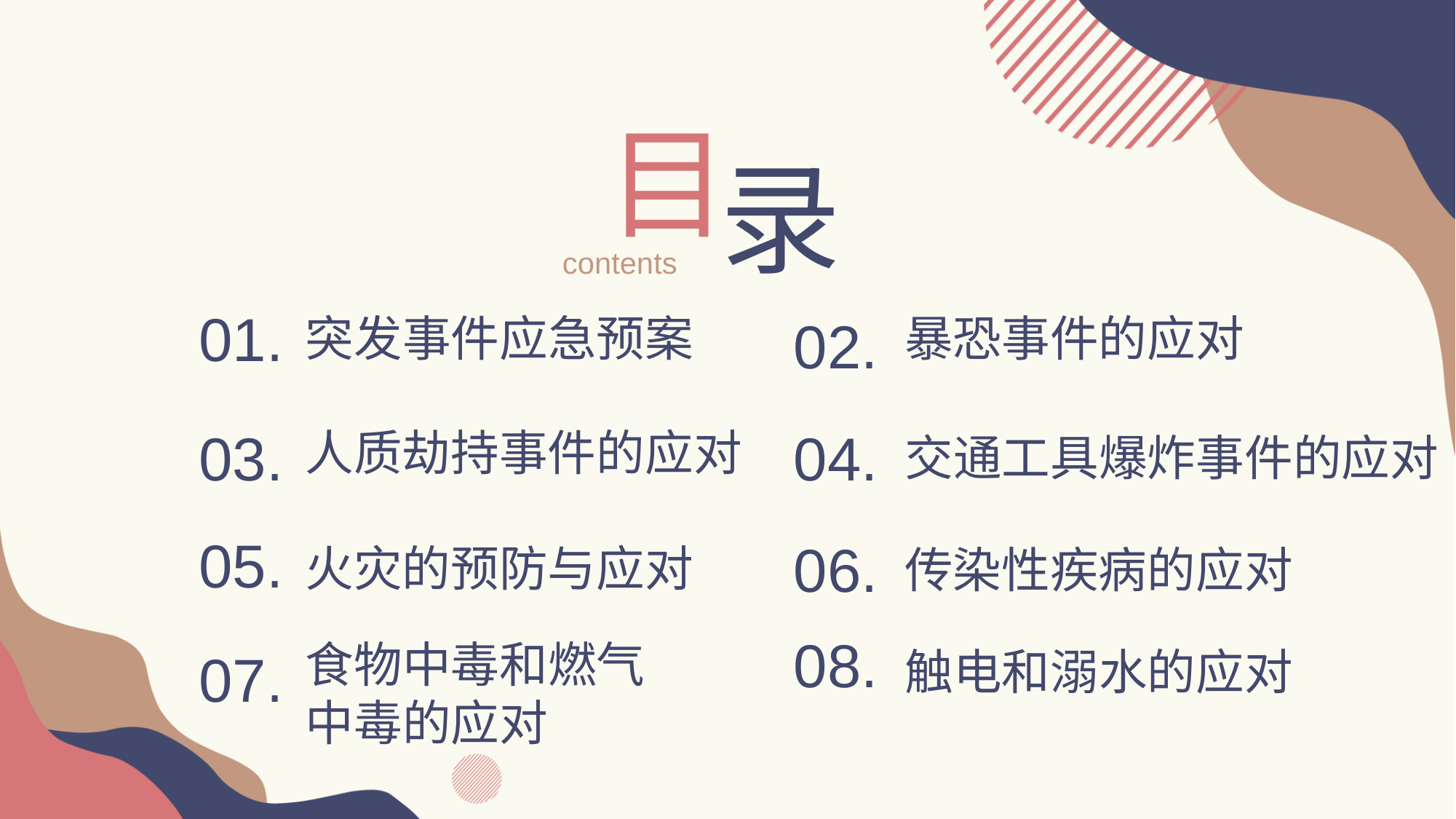

目
录
contents
01.
突发事件应急预案
02.
暴恐事件的应对
04.
03.
人质劫持事件的应对
交通工具爆炸事件的应对
05.
06.
火灾的预防与应对
传染性疾病的应对
08.
食物中毒和燃气中毒的应对
07.
触电和溺水的应对